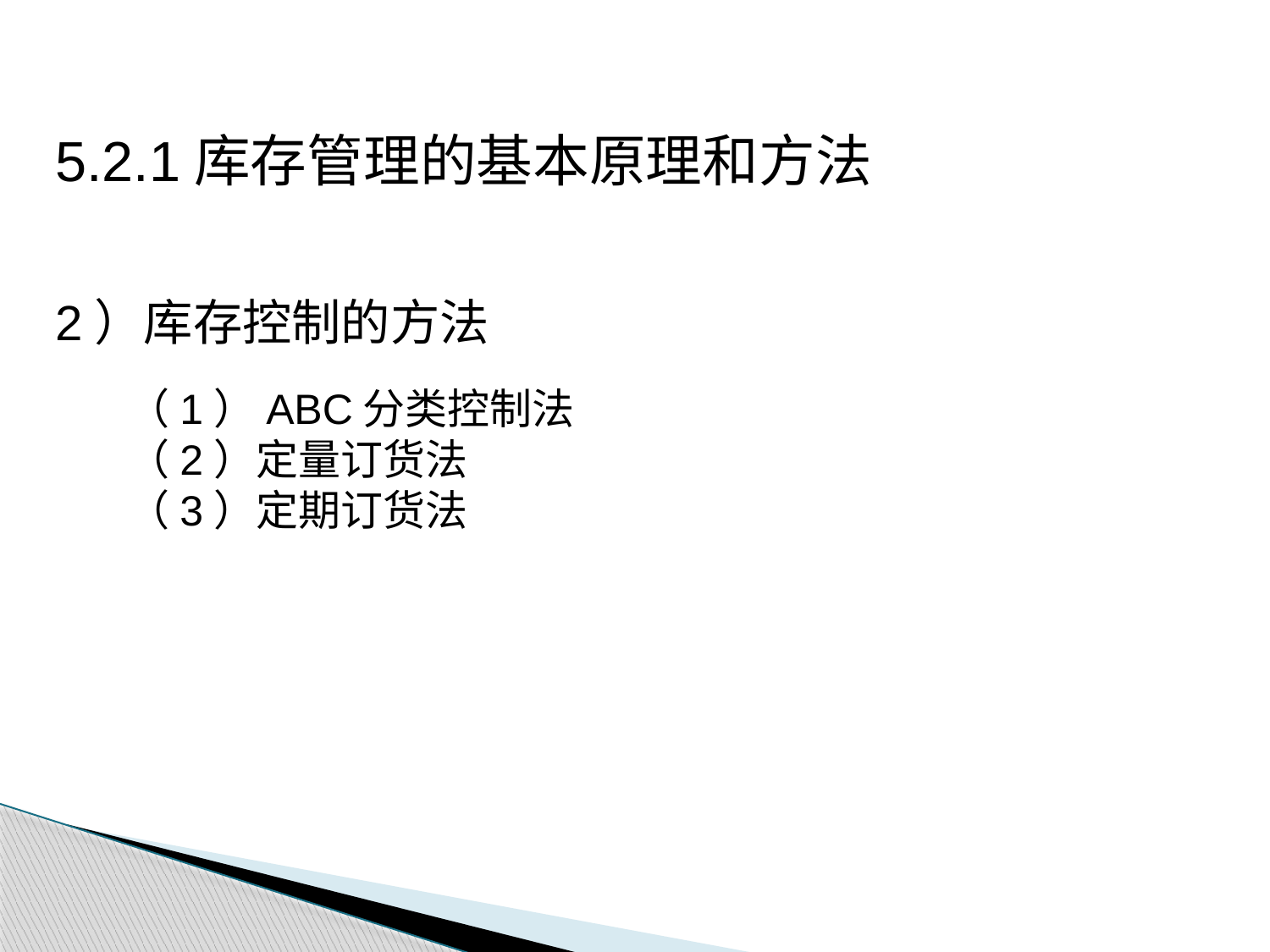

5.2.1库存管理的基本原理和方法
2）库存控制的方法
（1）ABC分类控制法
（2）定量订货法
（3）定期订货法